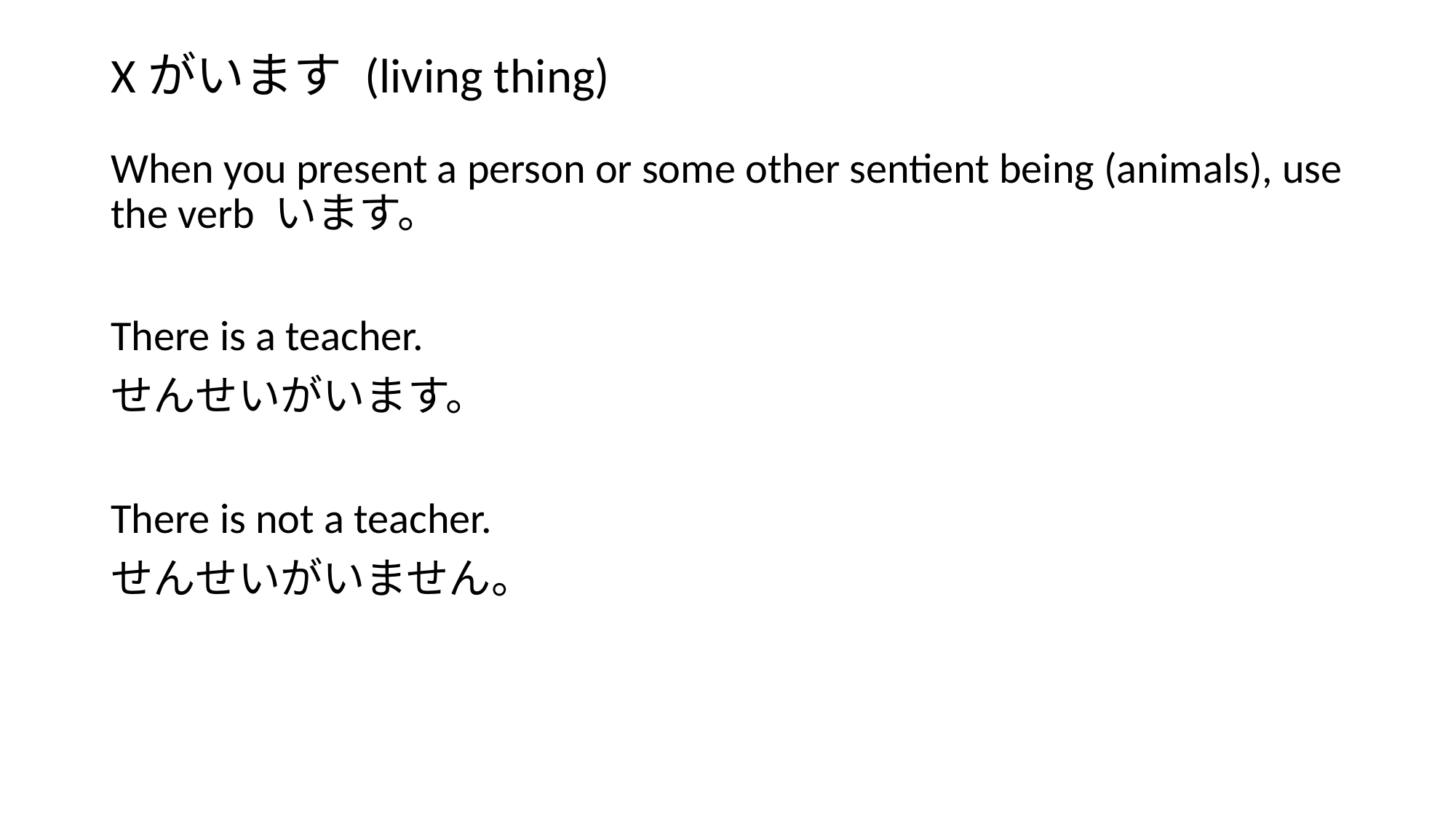

# Xがいます (living thing)
When you present a person or some other sentient being (animals), use the verb います。

There is a teacher.
せんせいがいます。

There is not a teacher.
せんせいがいません。